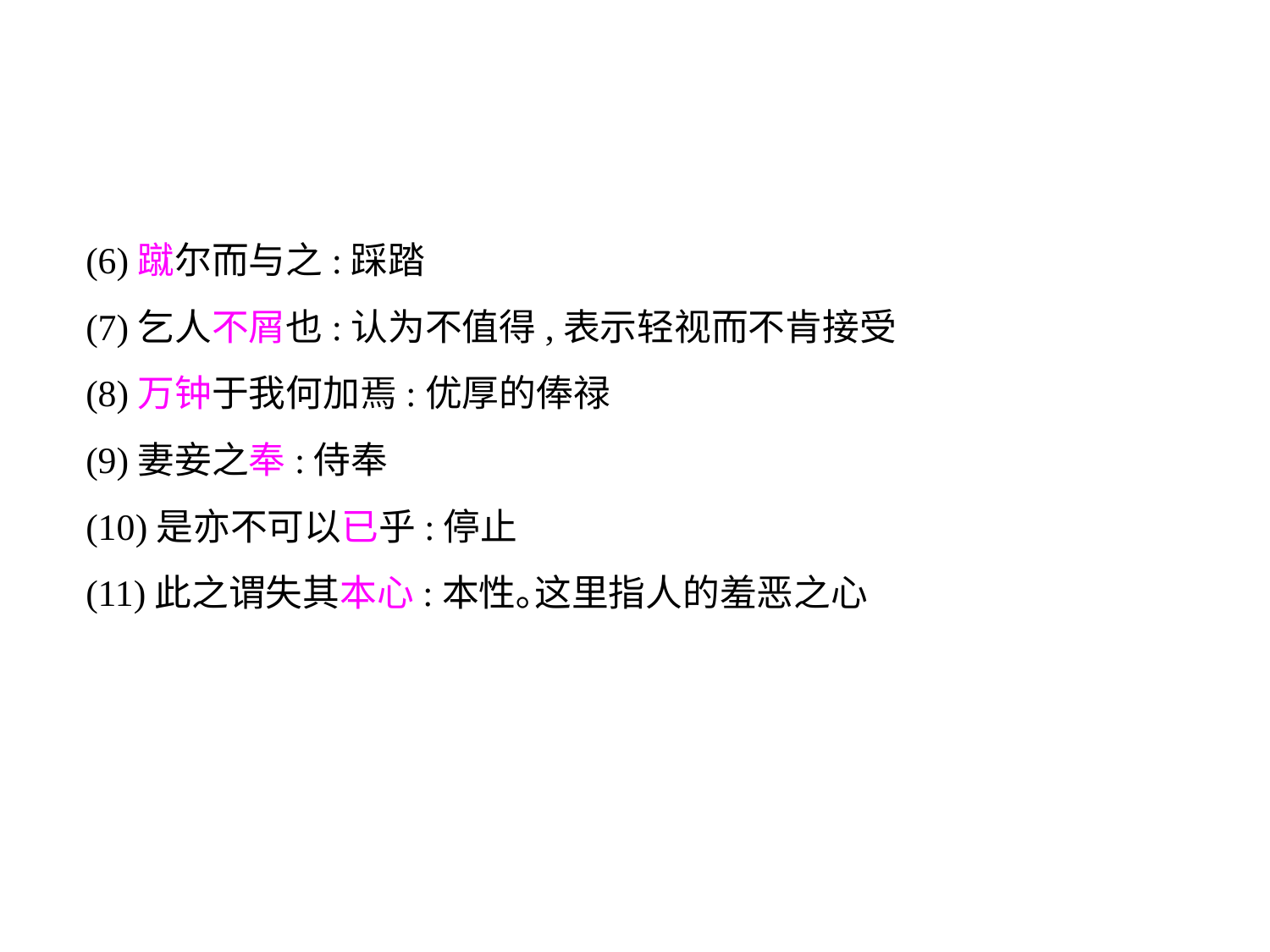

(6)蹴尔而与之:踩踏
(7)乞人不屑也:认为不值得,表示轻视而不肯接受
(8)万钟于我何加焉:优厚的俸禄
(9)妻妾之奉:侍奉
(10)是亦不可以已乎:停止
(11)此之谓失其本心:本性｡这里指人的羞恶之心